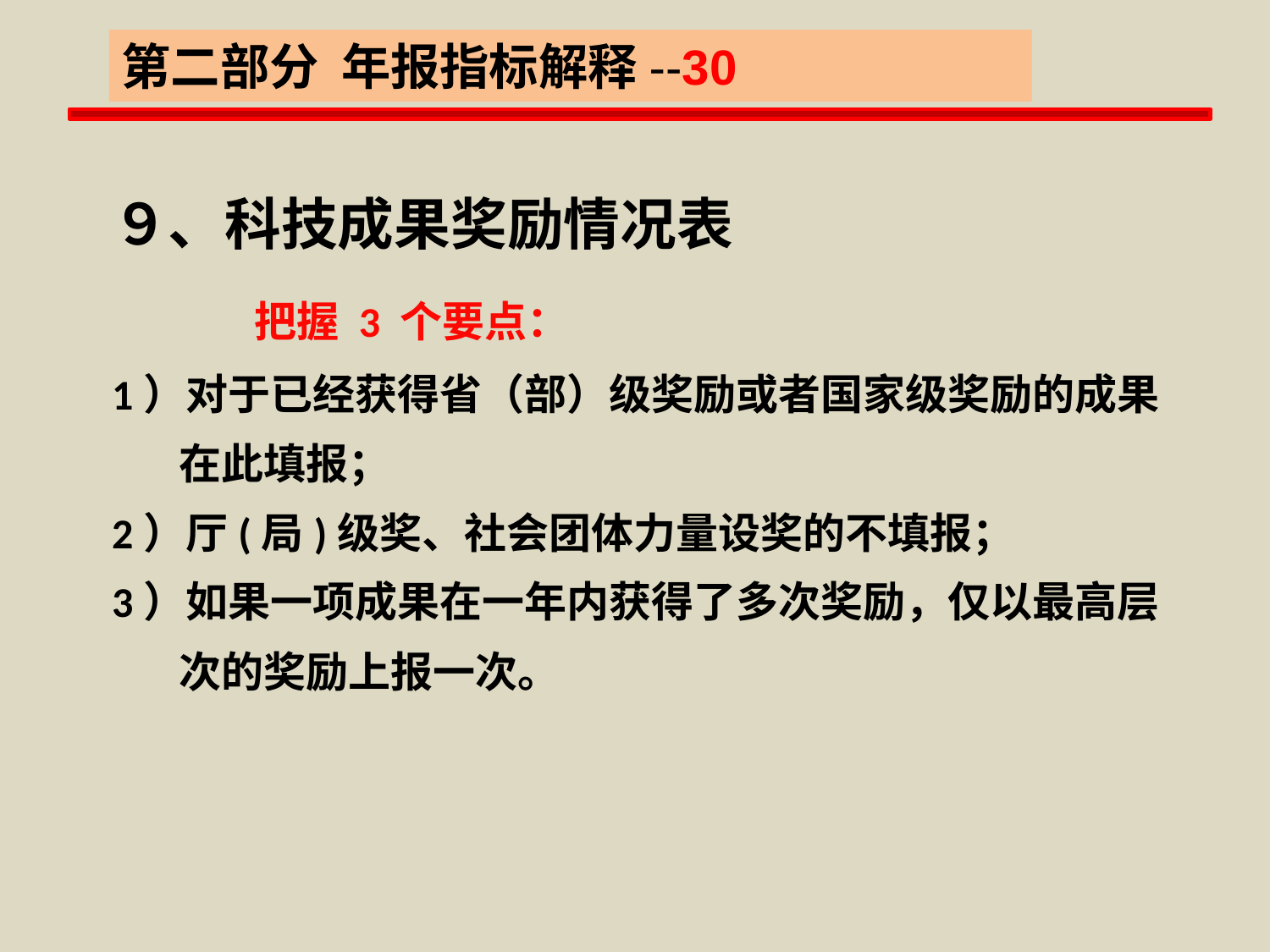

第二部分  年报指标解释--30

９、科技成果奖励情况表
          把握 3 个要点：
1）对于已经获得省（部）级奖励或者国家级奖励的成果
      在此填报；
2）厅(局)级奖、社会团体力量设奖的不填报；
3）如果一项成果在一年内获得了多次奖励，仅以最高层
      次的奖励上报一次。